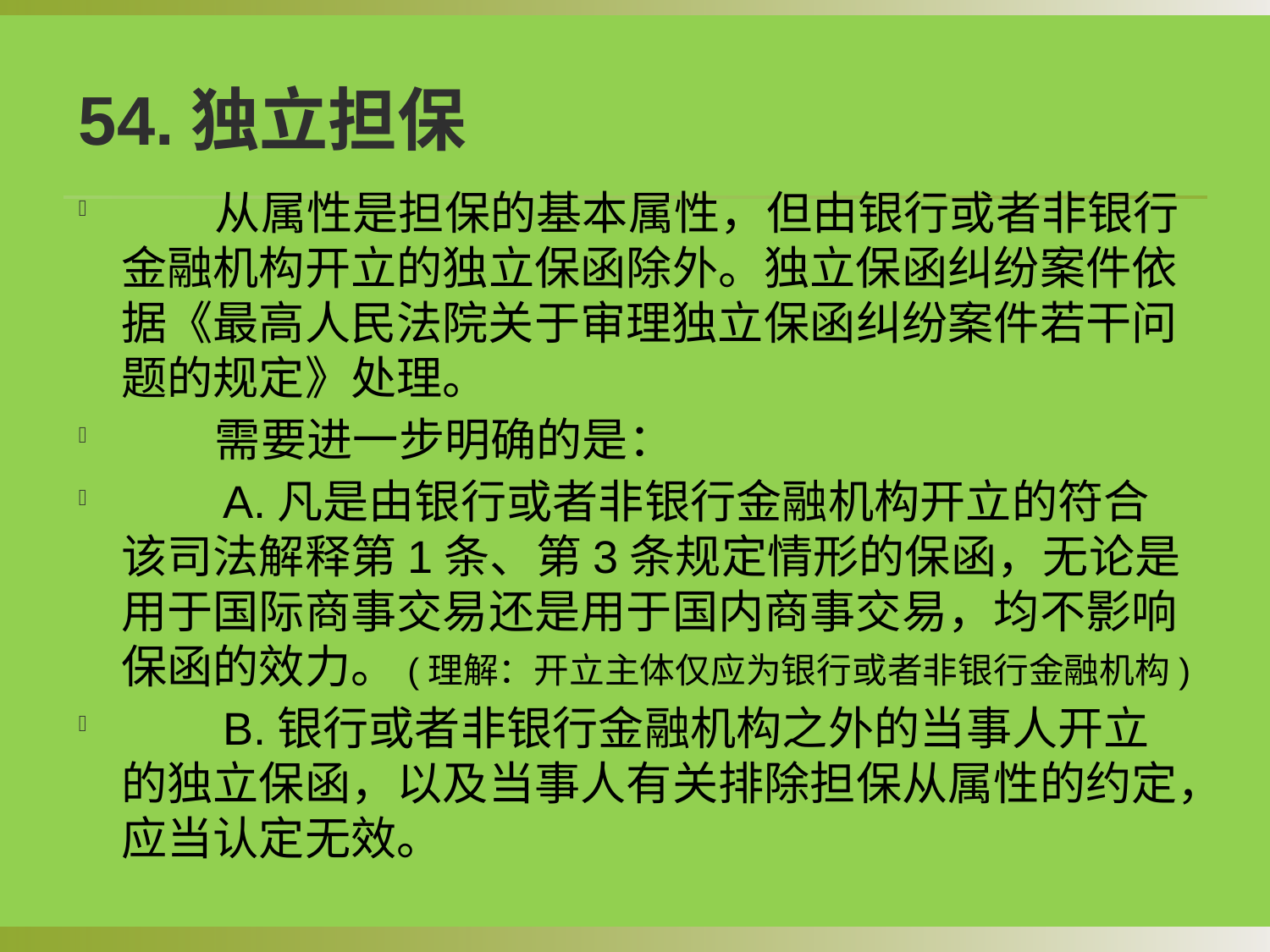

# 54.独立担保
        从属性是担保的基本属性，但由银行或者非银行金融机构开立的独立保函除外。独立保函纠纷案件依据《最高人民法院关于审理独立保函纠纷案件若干问题的规定》处理。
        需要进一步明确的是：
        A.凡是由银行或者非银行金融机构开立的符合该司法解释第1条、第3条规定情形的保函，无论是用于国际商事交易还是用于国内商事交易，均不影响保函的效力。(理解：开立主体仅应为银行或者非银行金融机构)
        B.银行或者非银行金融机构之外的当事人开立的独立保函，以及当事人有关排除担保从属性的约定，应当认定无效。